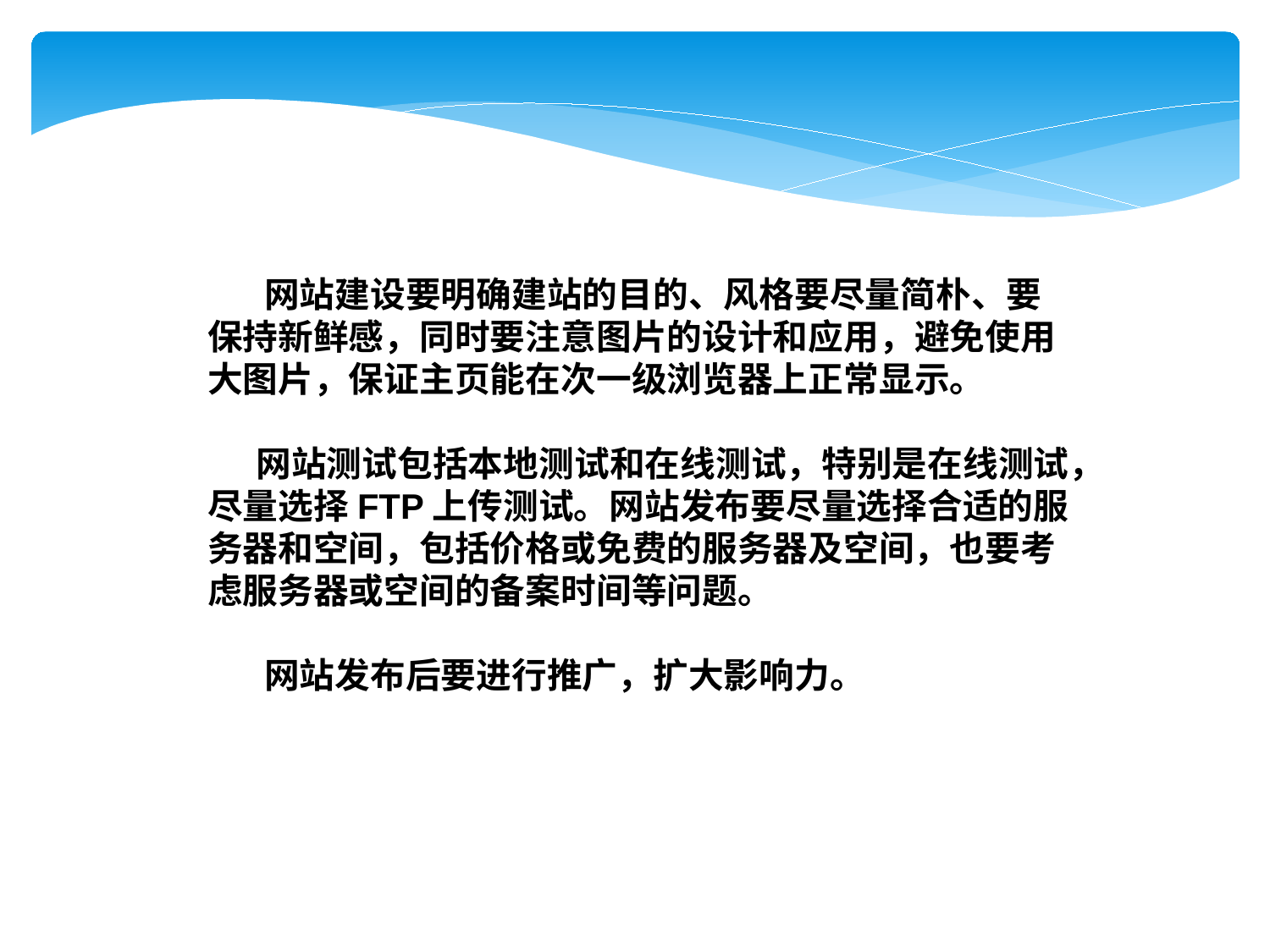

网站建设要明确建站的目的、风格要尽量简朴、要保持新鲜感，同时要注意图片的设计和应用，避免使用大图片，保证主页能在次一级浏览器上正常显示。

     网站测试包括本地测试和在线测试，特别是在线测试，尽量选择FTP上传测试。网站发布要尽量选择合适的服务器和空间，包括价格或免费的服务器及空间，也要考虑服务器或空间的备案时间等问题。

      网站发布后要进行推广，扩大影响力。